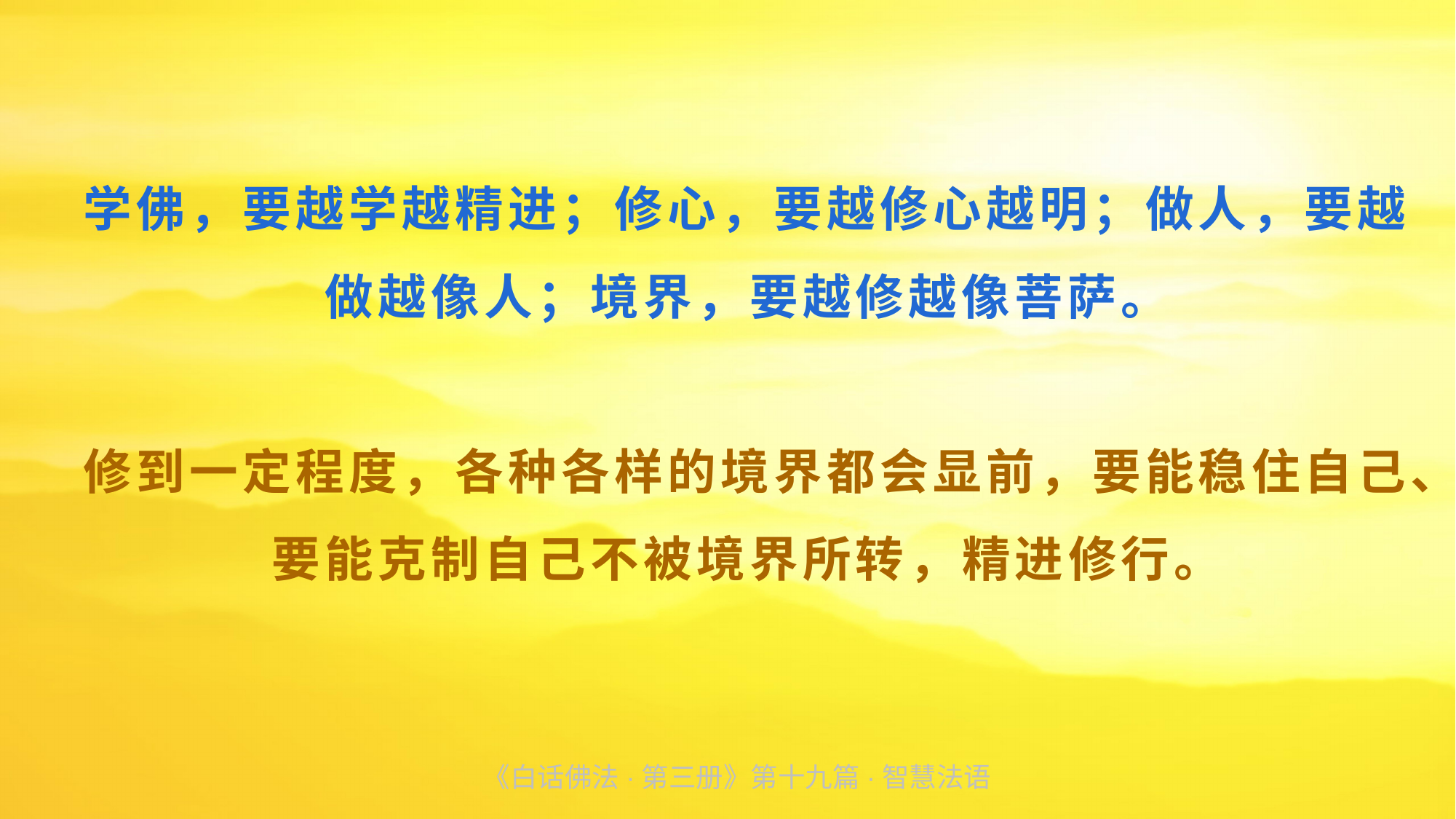

学佛，要越学越精进；修心，要越修心越明；做人，要越做越像人；境界，要越修越像菩萨。

修到一定程度，各种各样的境界都会显前，要能稳住自己、要能克制自己不被境界所转，精进修行。
  《白话佛法·第三册》第十九篇·智慧法语